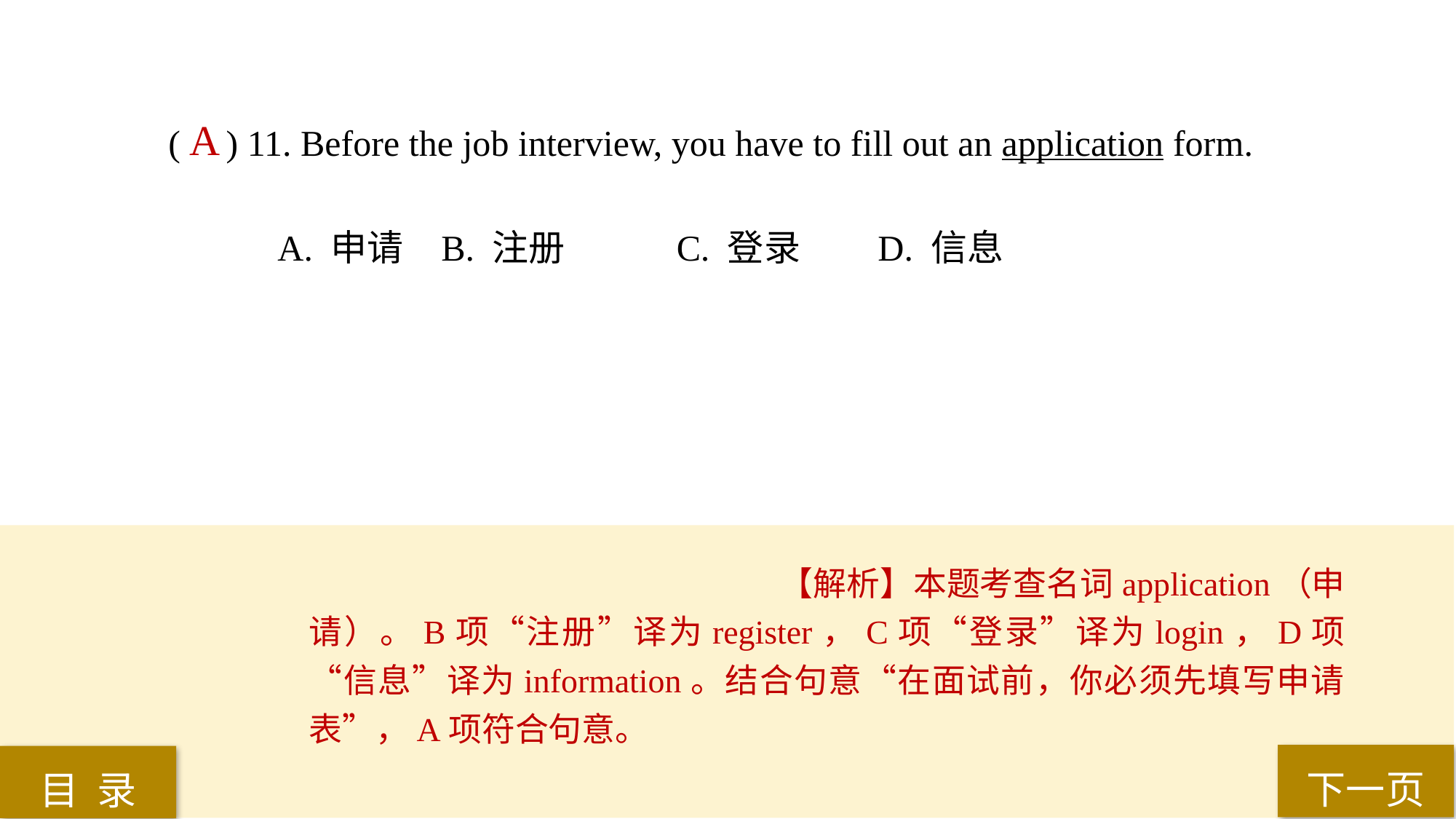

(     ) 11. Before the job interview, you have to fill out an application form.

A. 申请 	B. 注册	 C. 登录 	D. 信息
A
【解析】本题考查名词application（申请）。B项“注册”译为register，C项“登录”译为login，D项“信息”译为information。结合句意“在面试前，你必须先填写申请表”，A项符合句意。